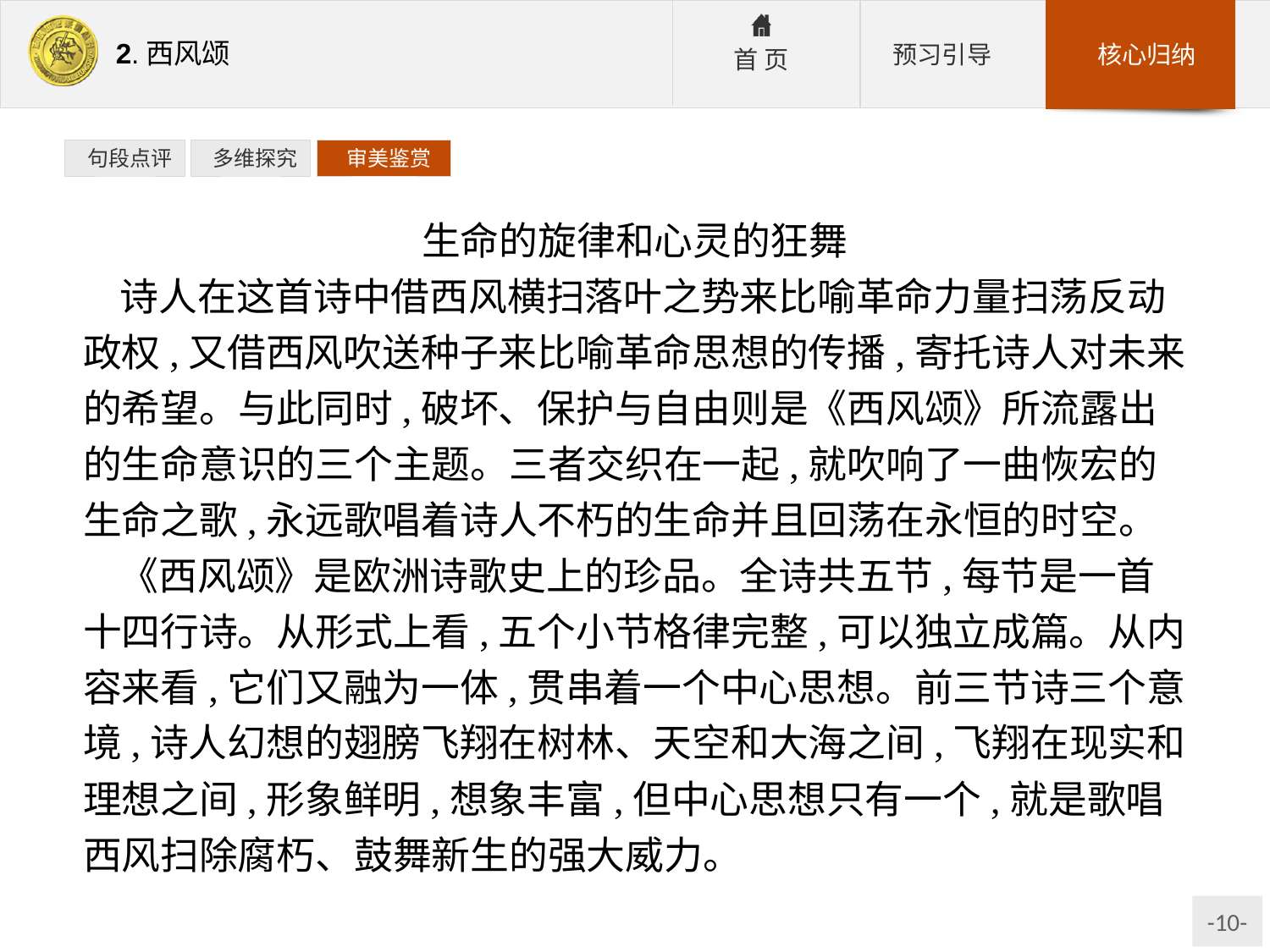

句段点评
 多维探究
 审美鉴赏
生命的旋律和心灵的狂舞
诗人在这首诗中借西风横扫落叶之势来比喻革命力量扫荡反动政权,又借西风吹送种子来比喻革命思想的传播,寄托诗人对未来的希望。与此同时,破坏、保护与自由则是《西风颂》所流露出的生命意识的三个主题。三者交织在一起,就吹响了一曲恢宏的生命之歌,永远歌唱着诗人不朽的生命并且回荡在永恒的时空。
《西风颂》是欧洲诗歌史上的珍品。全诗共五节,每节是一首十四行诗。从形式上看,五个小节格律完整,可以独立成篇。从内容来看,它们又融为一体,贯串着一个中心思想。前三节诗三个意境,诗人幻想的翅膀飞翔在树林、天空和大海之间,飞翔在现实和理想之间,形象鲜明,想象丰富,但中心思想只有一个,就是歌唱西风扫除腐朽、鼓舞新生的强大威力。